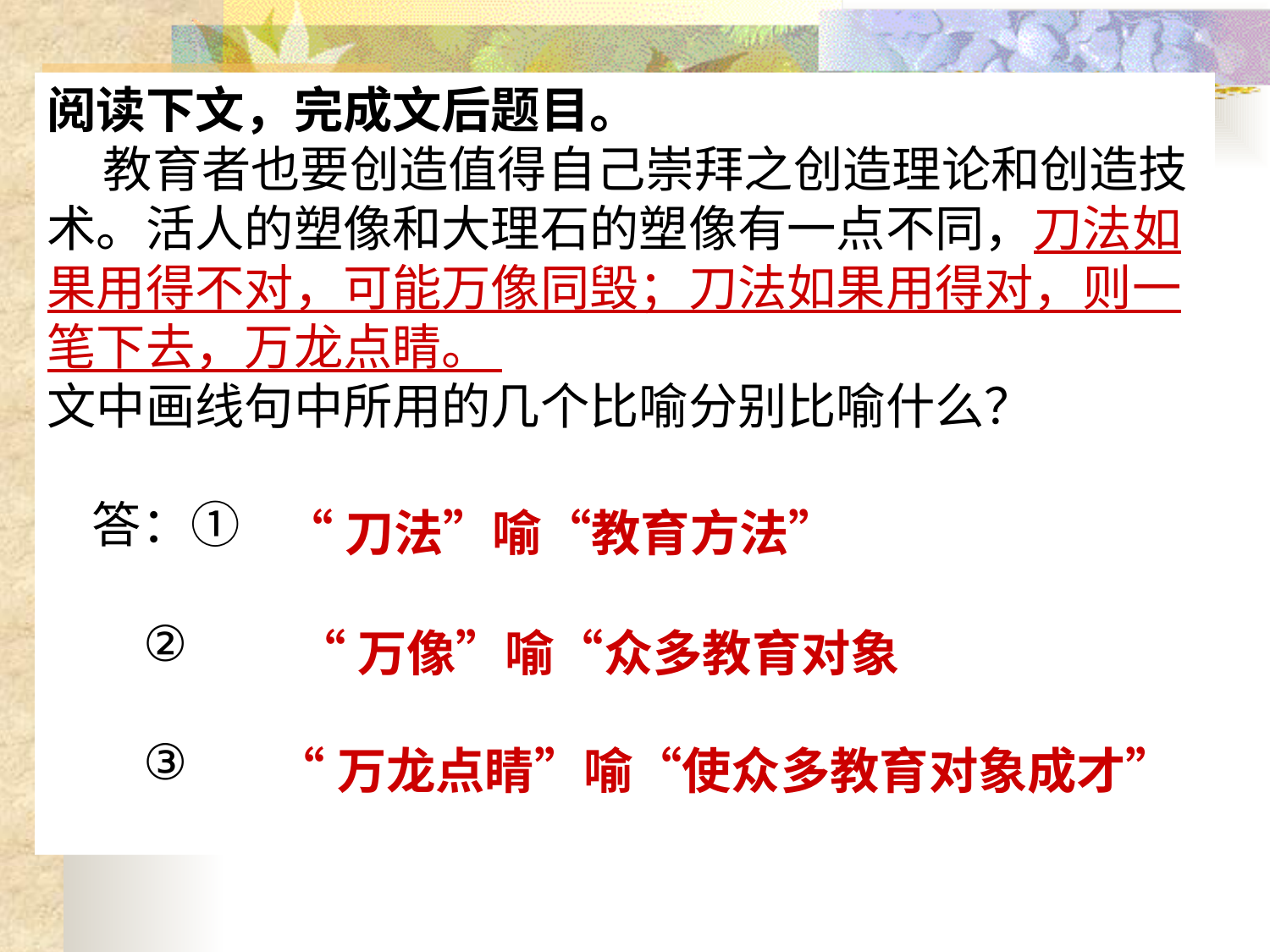

阅读下文，完成文后题目。
    教育者也要创造值得自己崇拜之创造理论和创造技术。活人的塑像和大理石的塑像有一点不同，刀法如果用得不对，可能万像同毁；刀法如果用得对，则一笔下去，万龙点睛。
文中画线句中所用的几个比喻分别比喻什么？

   答：①

       ②

       ③

“刀法”喻“教育方法”
“万像”喻“众多教育对象
“万龙点睛”喻“使众多教育对象成才”